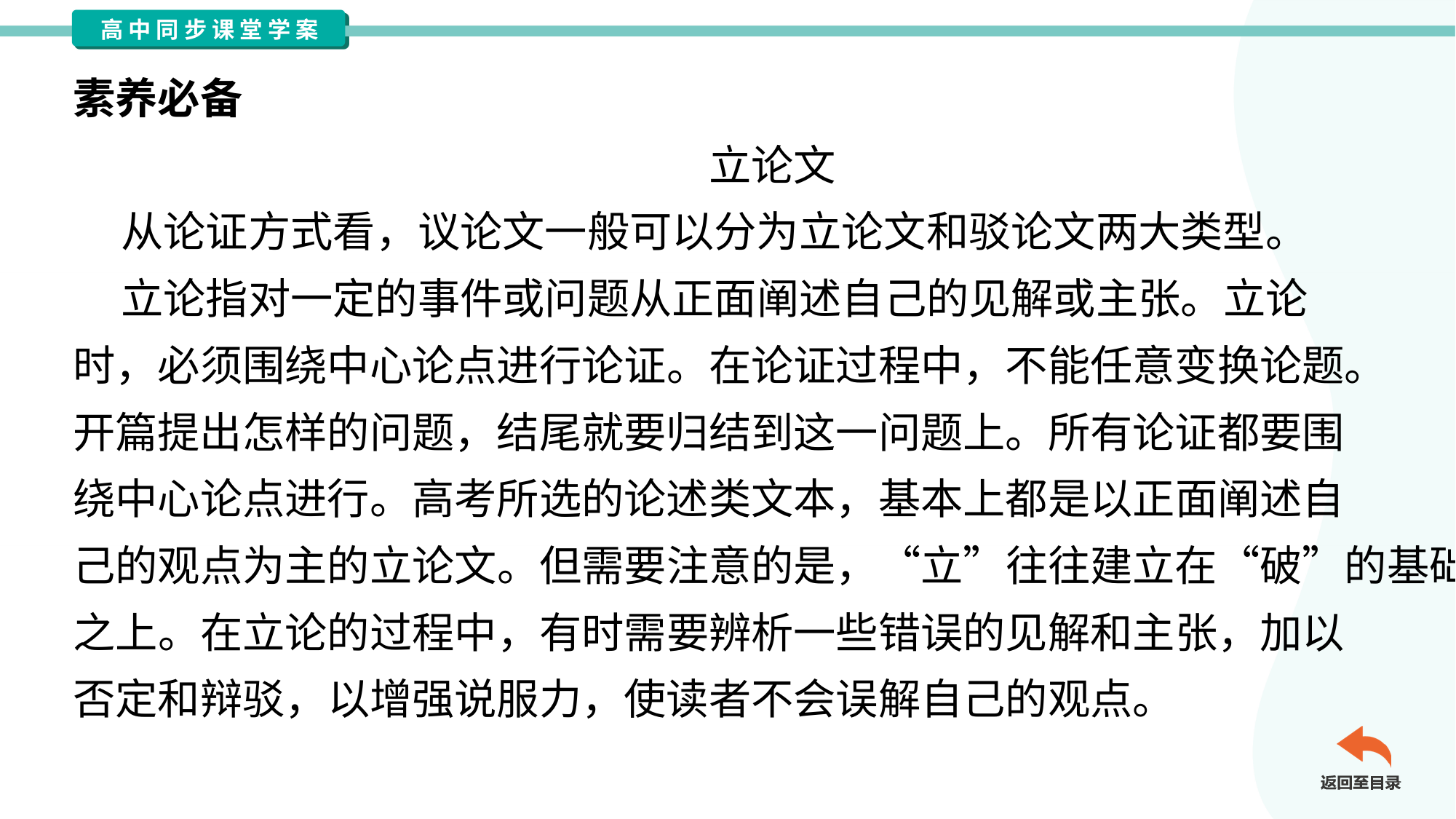

素养必备
立论文
    从论证方式看，议论文一般可以分为立论文和驳论文两大类型。
    立论指对一定的事件或问题从正面阐述自己的见解或主张。立论
时，必须围绕中心论点进行论证。在论证过程中，不能任意变换论题。
开篇提出怎样的问题，结尾就要归结到这一问题上。所有论证都要围
绕中心论点进行。高考所选的论述类文本，基本上都是以正面阐述自
己的观点为主的立论文。但需要注意的是，“立”往往建立在“破”的基础
之上。在立论的过程中，有时需要辨析一些错误的见解和主张，加以
否定和辩驳，以增强说服力，使读者不会误解自己的观点。